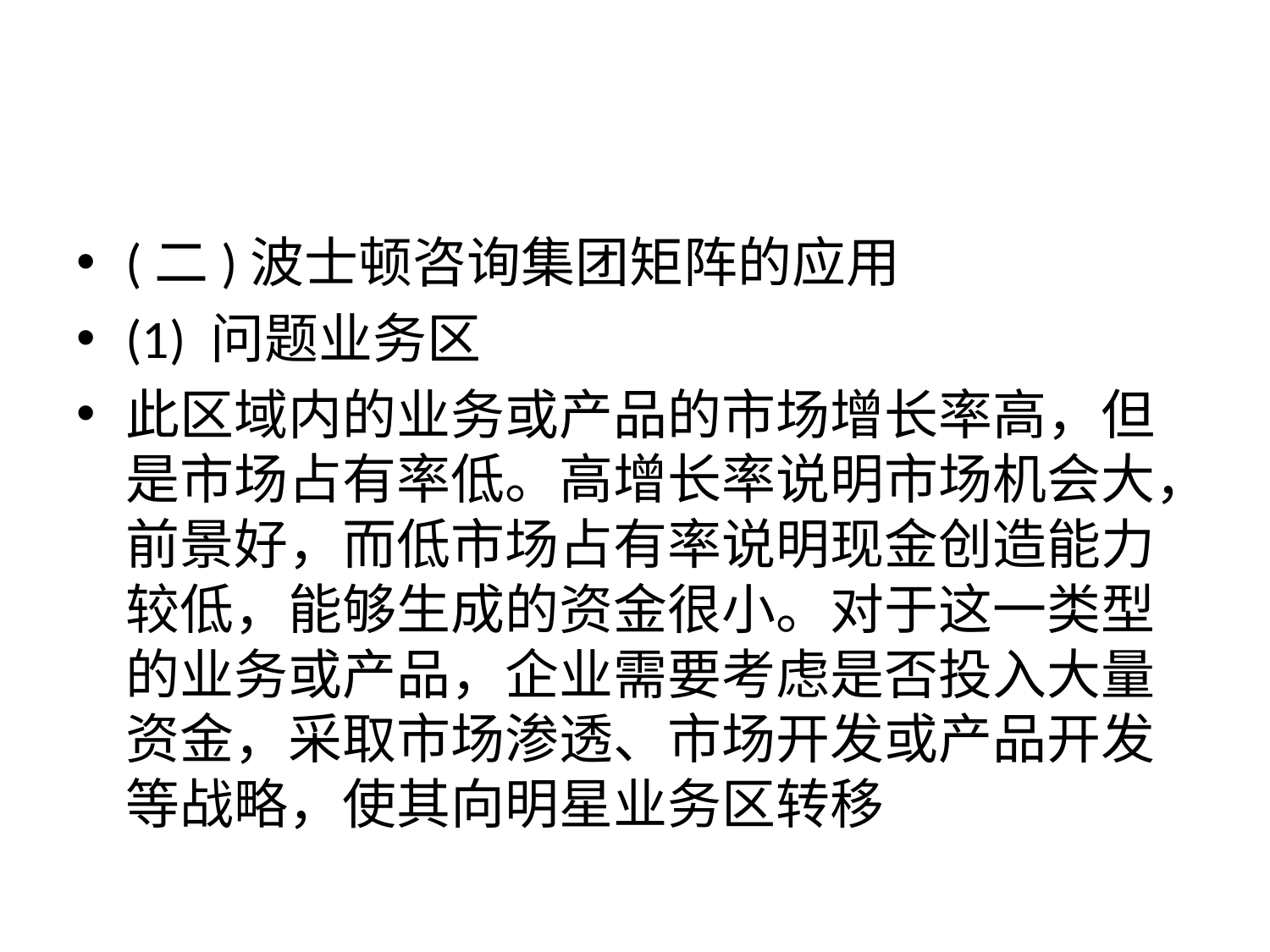

#
(二)波士顿咨询集团矩阵的应用
(1) 问题业务区
此区域内的业务或产品的市场增长率高，但是市场占有率低。高增长率说明市场机会大，前景好，而低市场占有率说明现金创造能力较低，能够生成的资金很小。对于这一类型的业务或产品，企业需要考虑是否投入大量资金，采取市场渗透、市场开发或产品开发等战略，使其向明星业务区转移